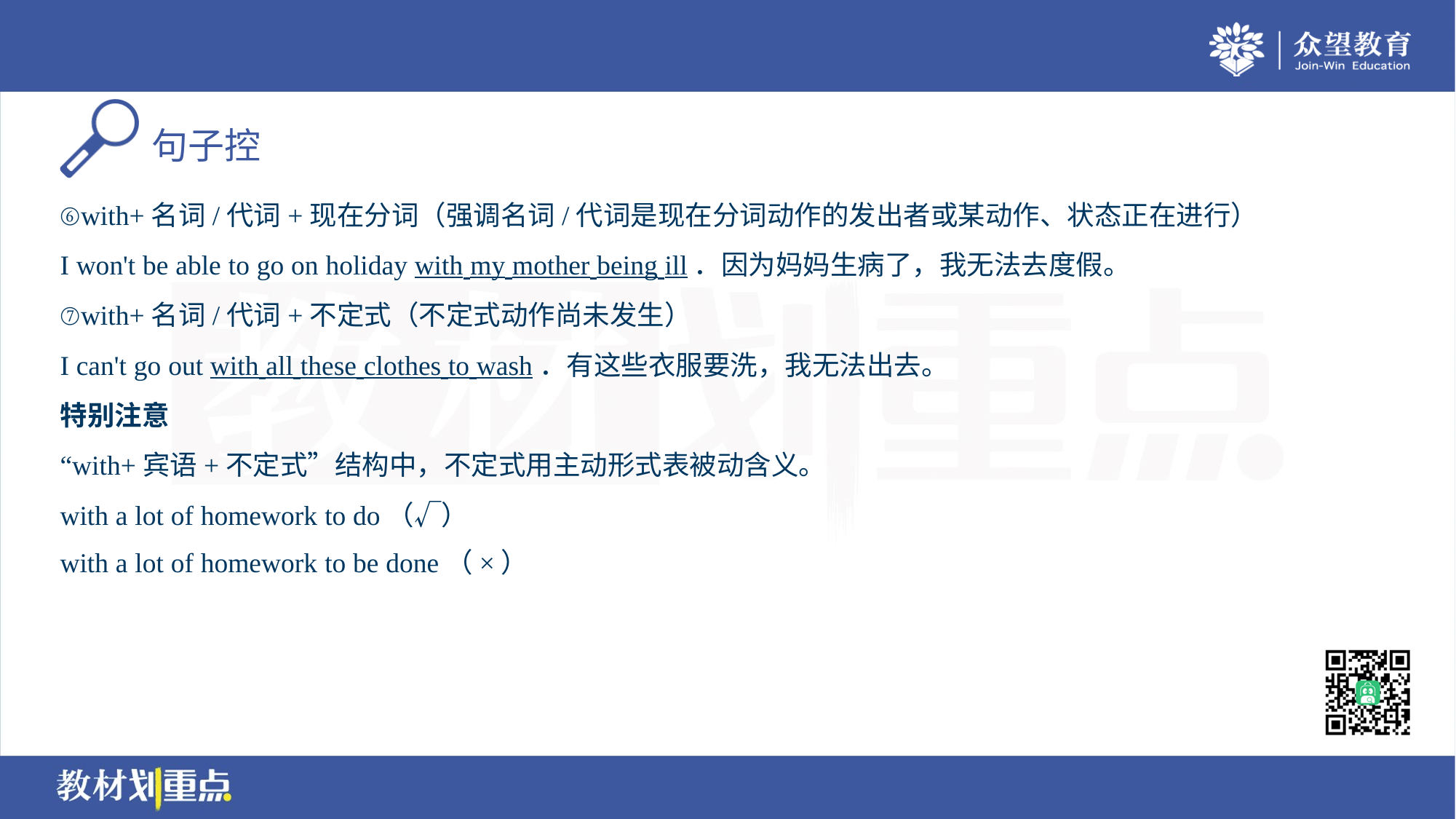

⑥with+名词/代词+现在分词（强调名词/代词是现在分词动作的发出者或某动作、状态正在进行）
I won't be able to go on holiday with my mother being ill．因为妈妈生病了，我无法去度假。
⑦with+名词/代词+不定式（不定式动作尚未发生）
I can't go out with all these clothes to wash．有这些衣服要洗，我无法出去。
特别注意
“with+宾语+不定式”结构中，不定式用主动形式表被动含义。
with a lot of homework to do（√）
with a lot of homework to be done（×）